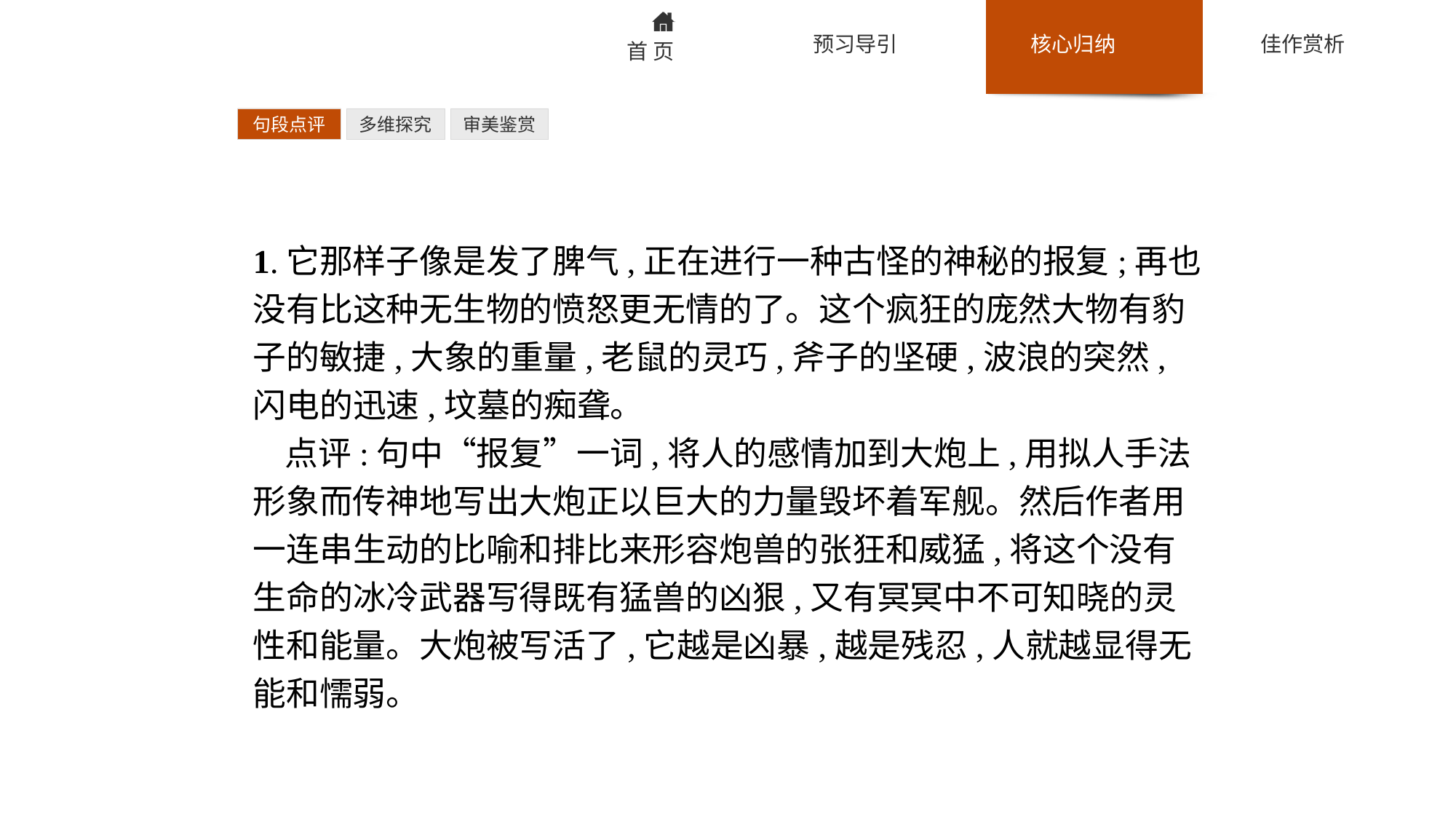

句段点评
多维探究
审美鉴赏

1.它那样子像是发了脾气,正在进行一种古怪的神秘的报复;再也没有比这种无生物的愤怒更无情的了。这个疯狂的庞然大物有豹子的敏捷,大象的重量,老鼠的灵巧,斧子的坚硬,波浪的突然,闪电的迅速,坟墓的痴聋。
点评:句中“报复”一词,将人的感情加到大炮上,用拟人手法形象而传神地写出大炮正以巨大的力量毁坏着军舰。然后作者用一连串生动的比喻和排比来形容炮兽的张狂和威猛,将这个没有生命的冰冷武器写得既有猛兽的凶狠,又有冥冥中不可知晓的灵性和能量。大炮被写活了,它越是凶暴,越是残忍,人就越显得无能和懦弱。